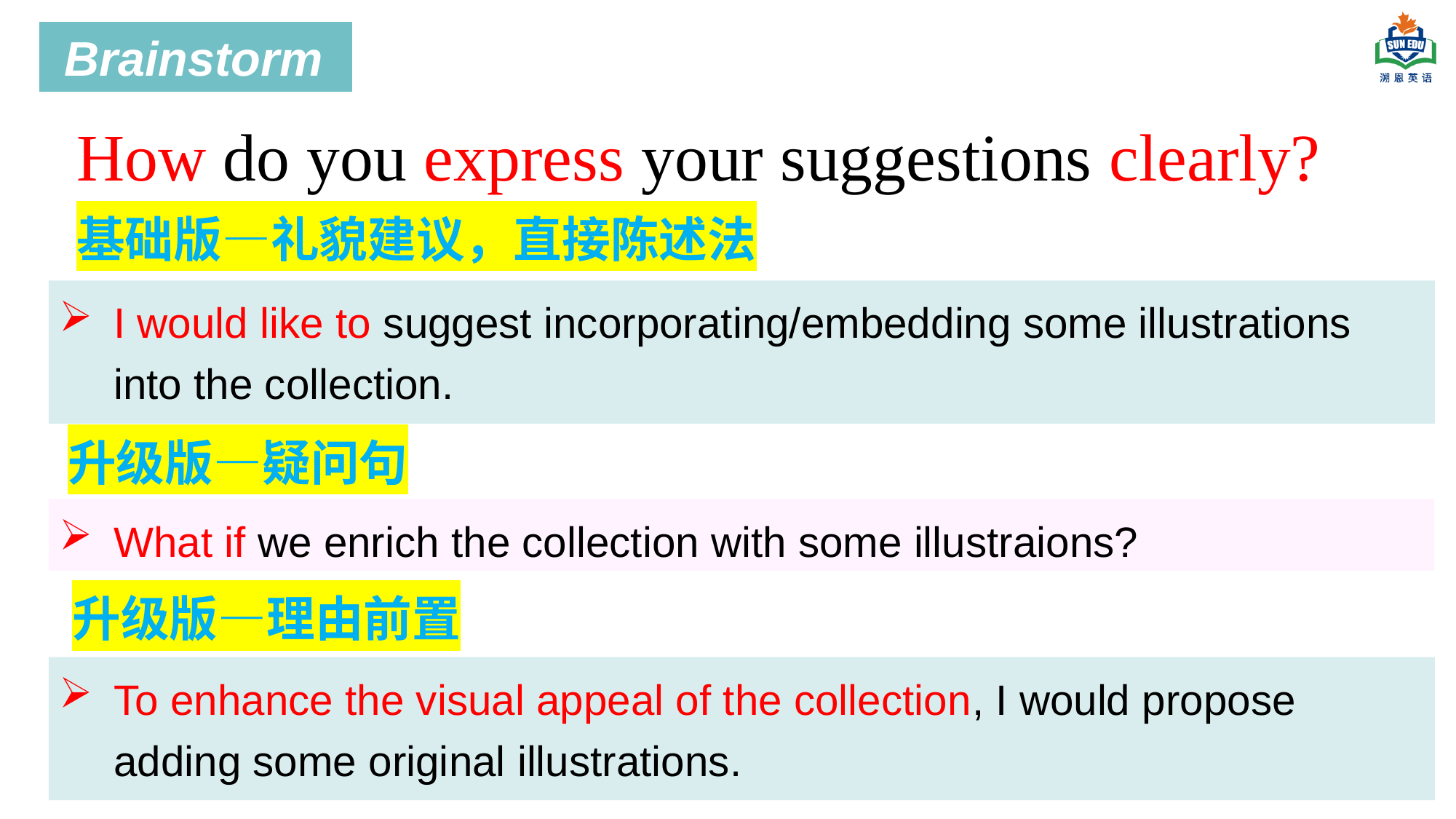

Brainstorm
How do you express your suggestions clearly?
基础版—礼貌建议，直接陈述法
I would like to suggest incorporating/embedding some illustrations into the collection.
升级版—疑问句
What if we enrich the collection with some illustraions?
升级版—理由前置
To enhance the visual appeal of the collection, I would propose adding some original illustrations.